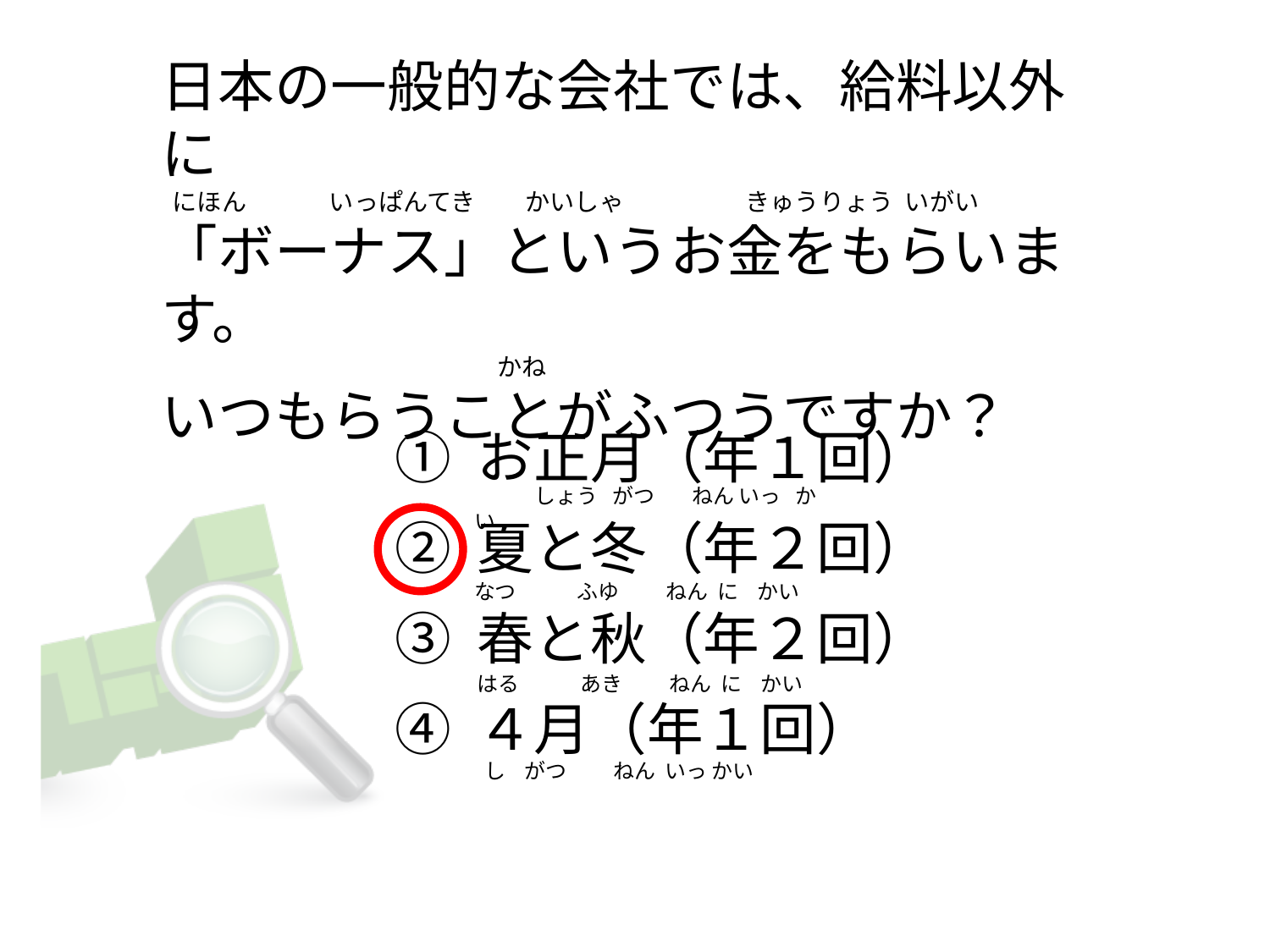

# 日本の一般的な会社では、給料以外に   にほん               いっぱんてき         かいしゃ                      きゅうりょう  いがい 「ボーナス」というお金をもらいます。                                                              かね いつもらうことがふつうですか？
① お正月（年１回）
② 夏と冬（年２回）
③ 春と秋（年２回）
④ ４月（年１回）
            しょう   がつ        ねん いっ   かい

なつ             ふゆ          ねん  に    かい

はる             あき          ねん  に    かい
  し    がつ          ねん  いっ かい